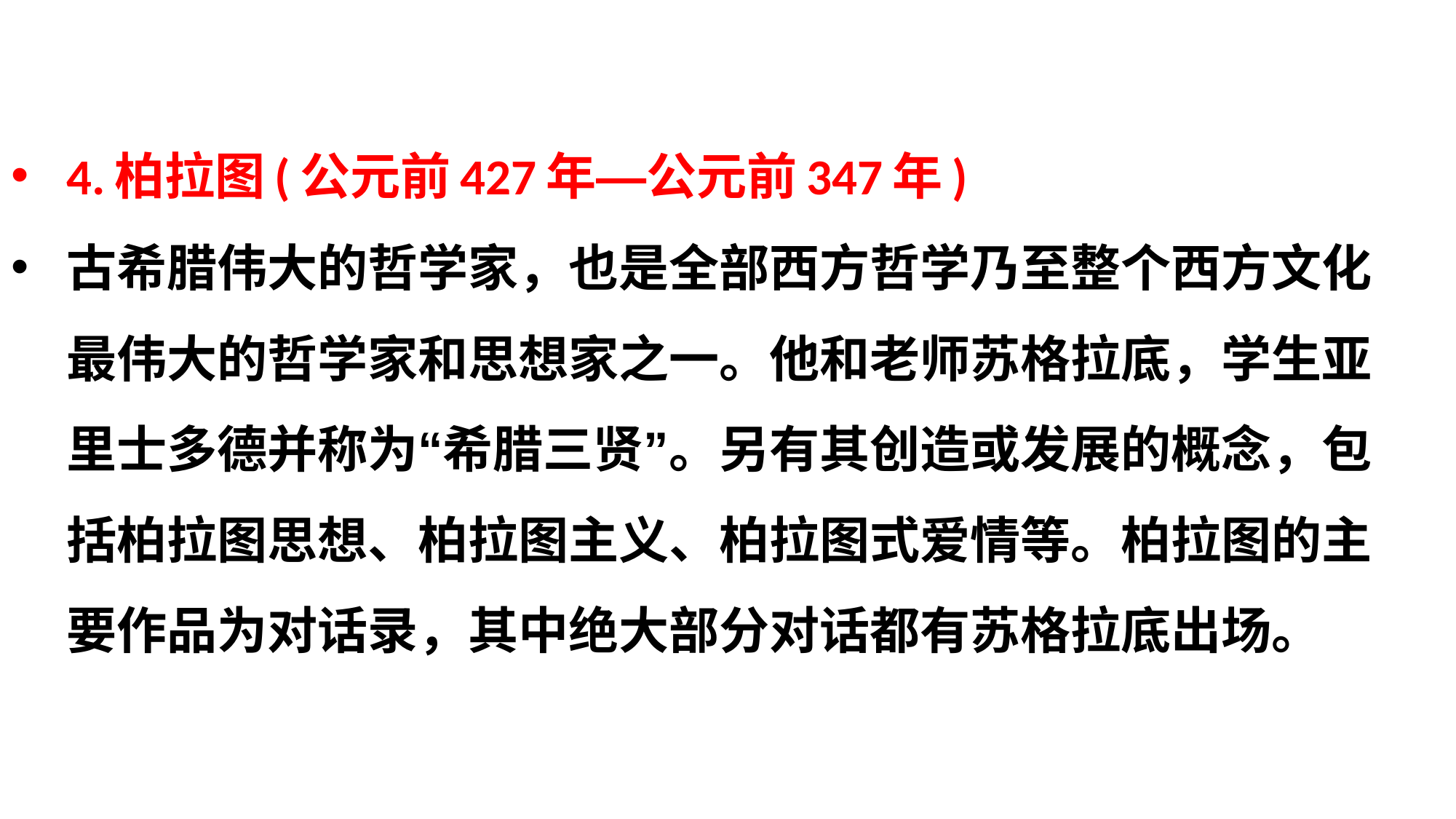

4.柏拉图(公元前427年—公元前347年)
古希腊伟大的哲学家，也是全部西方哲学乃至整个西方文化最伟大的哲学家和思想家之一。他和老师苏格拉底，学生亚里士多德并称为“希腊三贤”。另有其创造或发展的概念，包括柏拉图思想、柏拉图主义、柏拉图式爱情等。柏拉图的主要作品为对话录，其中绝大部分对话都有苏格拉底出场。